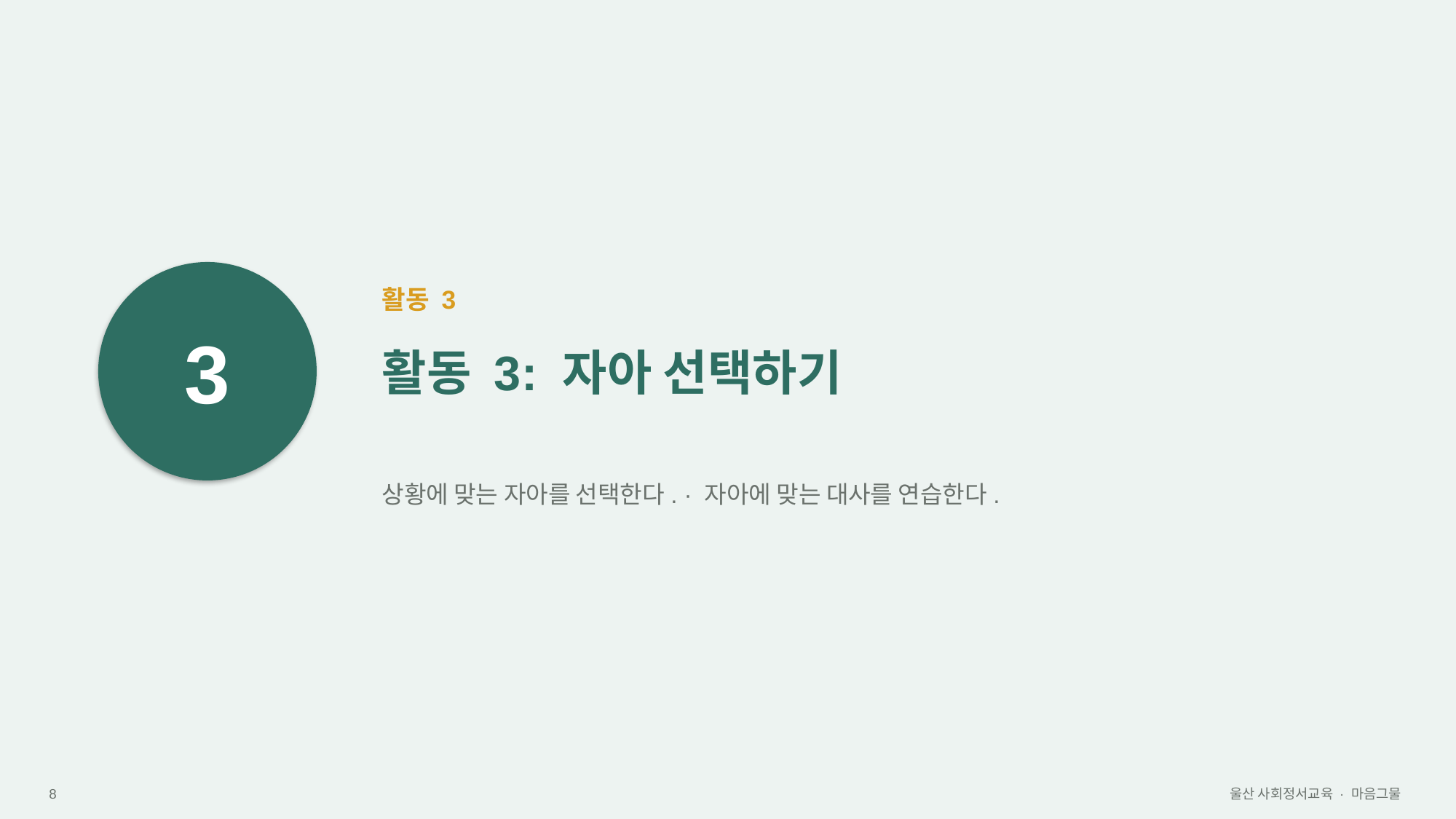

3
활동 3
활동 3: 자아 선택하기
상황에 맞는 자아를 선택한다. · 자아에 맞는 대사를 연습한다.
8
울산 사회정서교육 · 마음그물